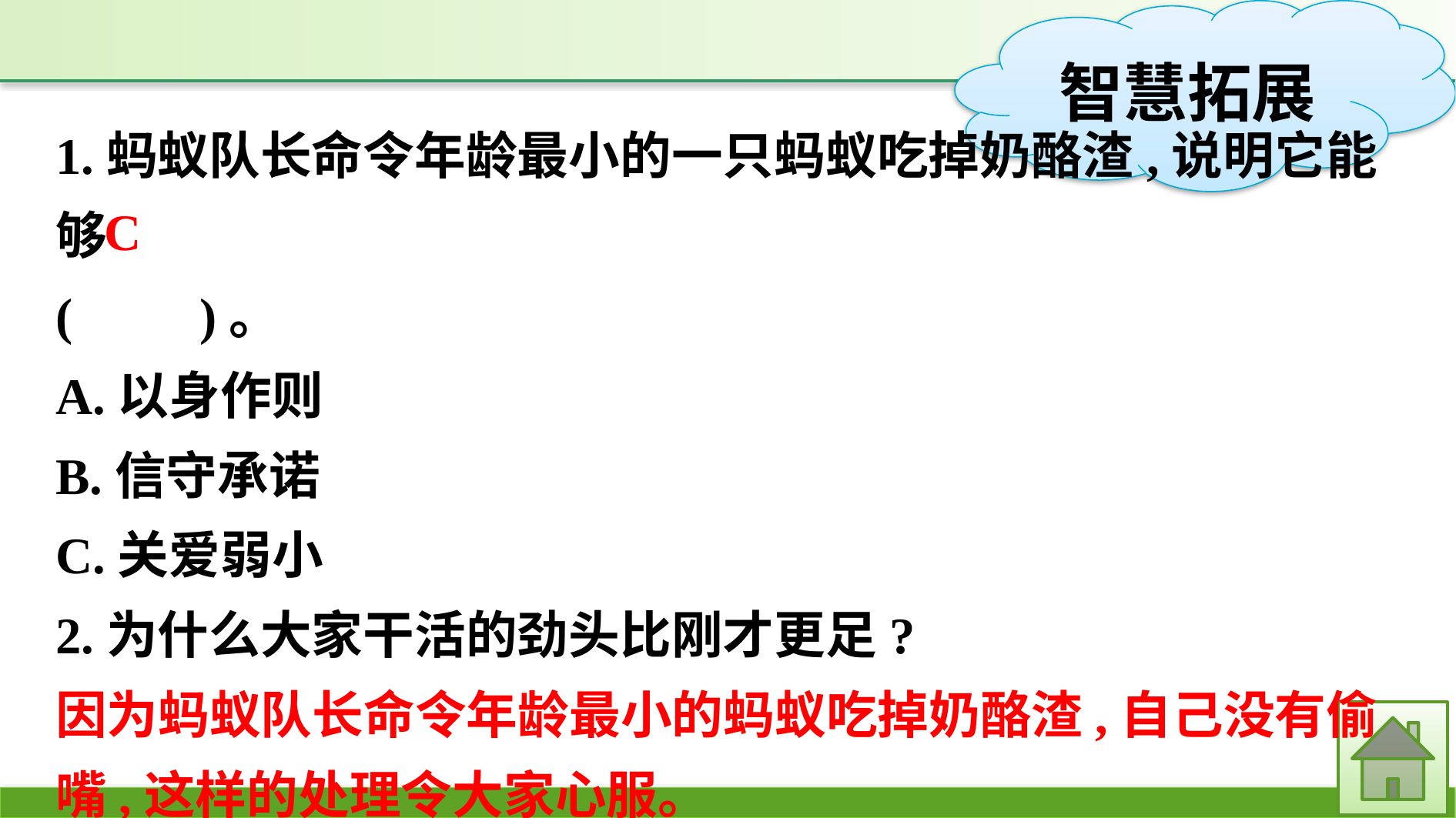

1.蚂蚁队长命令年龄最小的一只蚂蚁吃掉奶酪渣,说明它能够
(　　)。
A.以身作则
B.信守承诺
C.关爱弱小
2.为什么大家干活的劲头比刚才更足?
因为蚂蚁队长命令年龄最小的蚂蚁吃掉奶酪渣,自己没有偷嘴,这样的处理令大家心服。
C